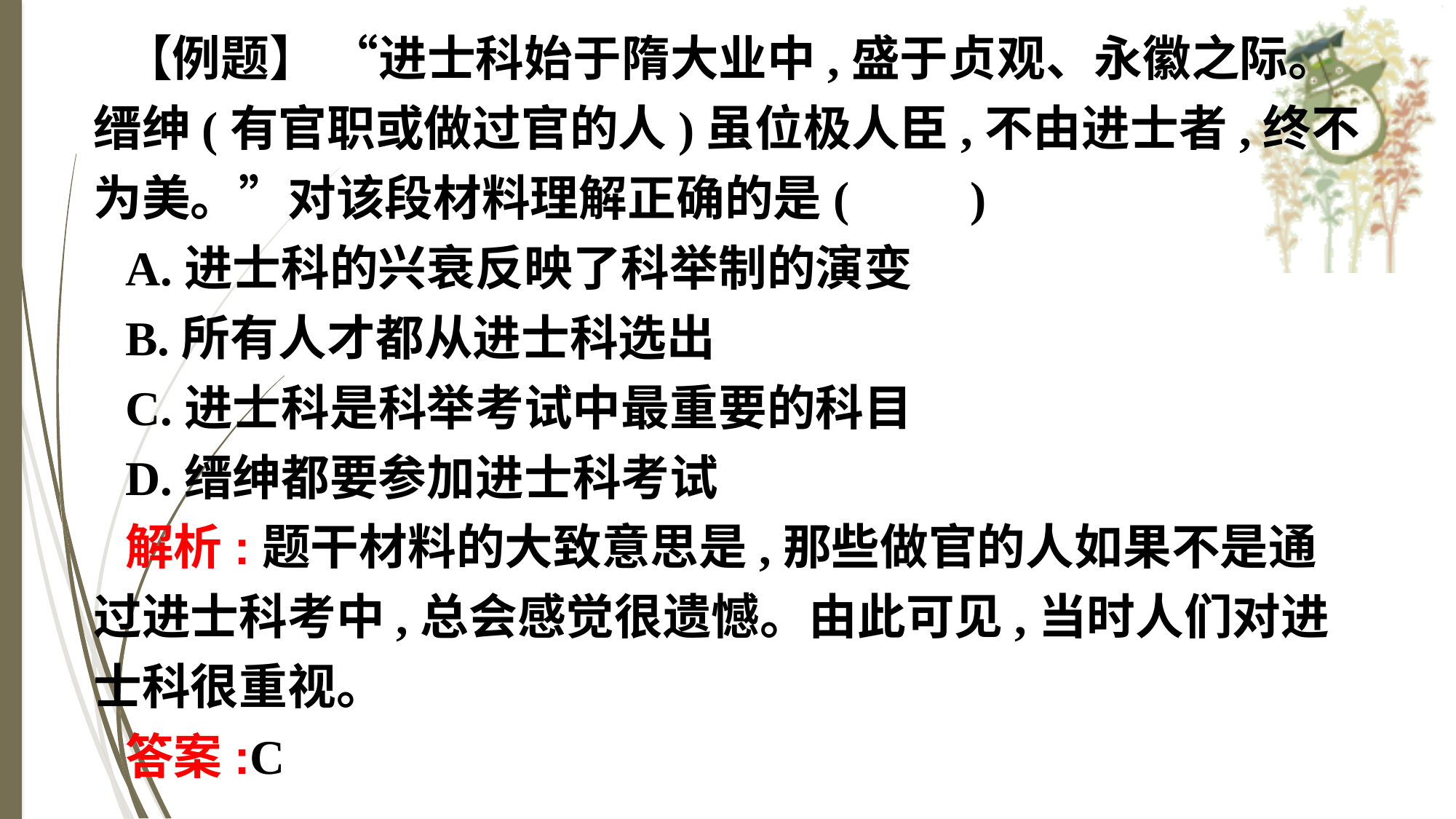

【例题】 “进士科始于隋大业中,盛于贞观、永徽之际。缙绅(有官职或做过官的人)虽位极人臣,不由进士者,终不为美。”对该段材料理解正确的是(　　)
A.进士科的兴衰反映了科举制的演变
B.所有人才都从进士科选出
C.进士科是科举考试中最重要的科目
D.缙绅都要参加进士科考试
解析:题干材料的大致意思是,那些做官的人如果不是通过进士科考中,总会感觉很遗憾。由此可见,当时人们对进士科很重视。
答案:C